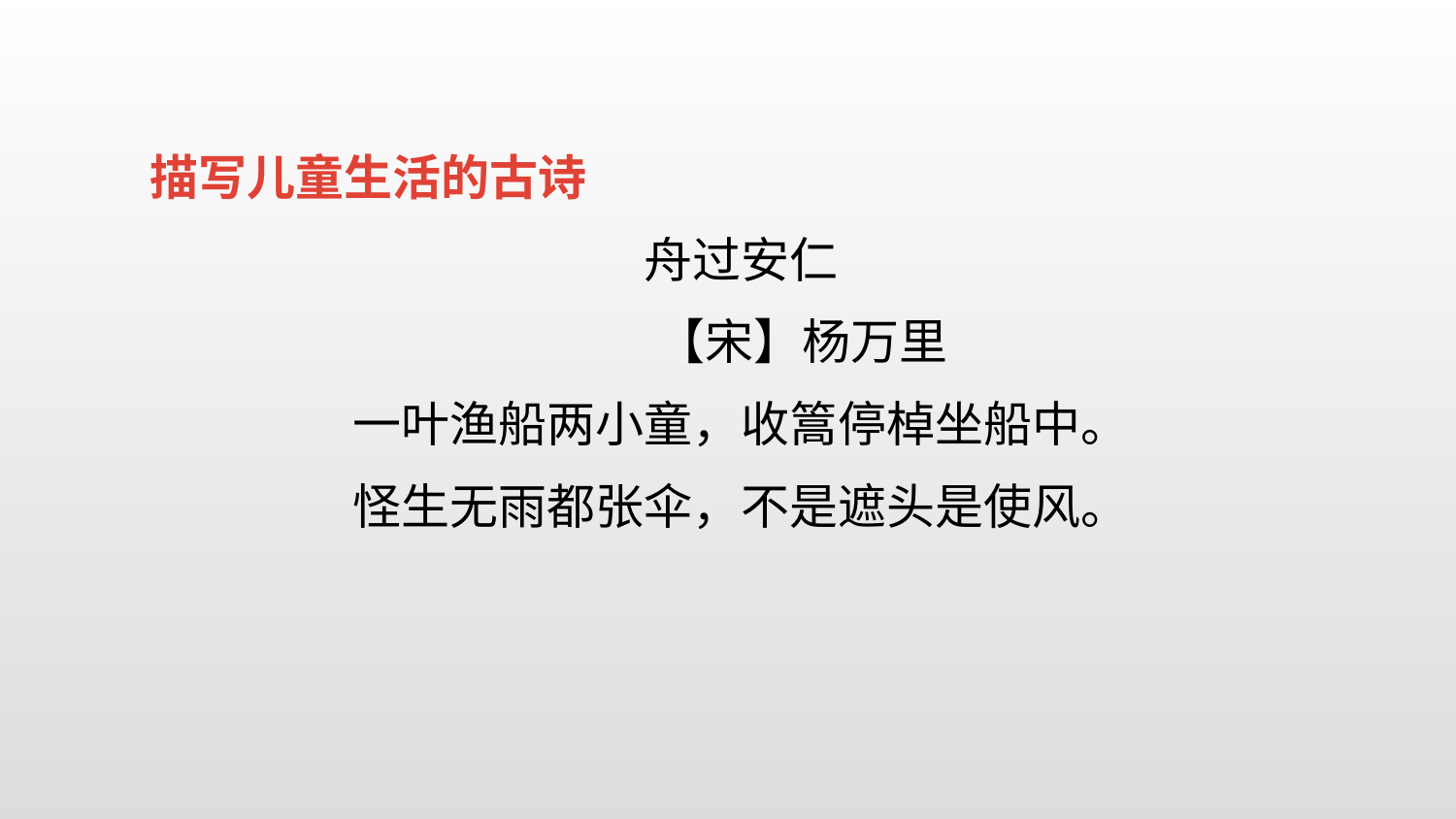

描写儿童生活的古诗
舟过安仁
          【宋】杨万里
一叶渔船两小童，收篙停棹坐船中。
怪生无雨都张伞，不是遮头是使风。